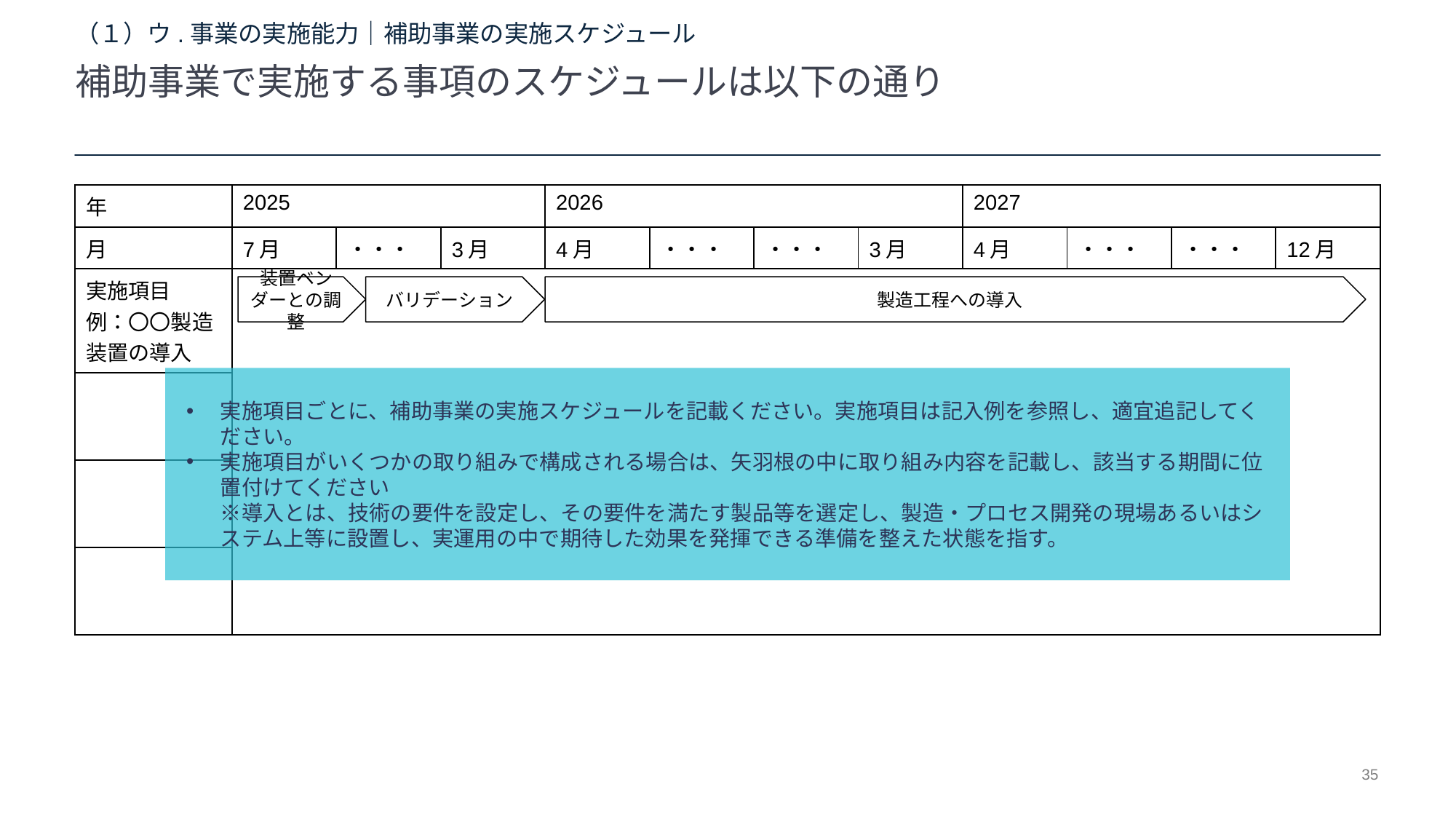

（１）ウ.事業の実施能力｜補助事業の実施スケジュール
補助事業で実施する事項のスケジュールは以下の通り

| 年 | 2025 |  |  | 2026 |  |  |  | 2027 |  |  |  |
| --- | --- | --- | --- | --- | --- | --- | --- | --- | --- | --- | --- |
| 月 | 7月 | ・・・ | 3月 | 4月 | ・・・ | ・・・ | 3月 | 4月 | ・・・ | ・・・ | 12月 |
| 実施項目 例：〇〇製造装置の導入 |  |  |  |  |  |  |  |  |  |  |  |
|  |  |  |  |  |  |  |  |  |  |  |  |
|  |  |  |  |  |  |  |  |  |  |  |  |
|  |  |  |  |  |  |  |  |  |  |  |  |
装置ベンダーとの調整
バリデーション
製造工程への導入
実施項目ごとに、補助事業の実施スケジュールを記載ください。実施項目は記入例を参照し、適宜追記してください。
実施項目がいくつかの取り組みで構成される場合は、矢羽根の中に取り組み内容を記載し、該当する期間に位置付けてください
※導入とは、技術の要件を設定し、その要件を満たす製品等を選定し、製造・プロセス開発の現場あるいはシステム上等に設置し、実運用の中で期待した効果を発揮できる準備を整えた状態を指す。